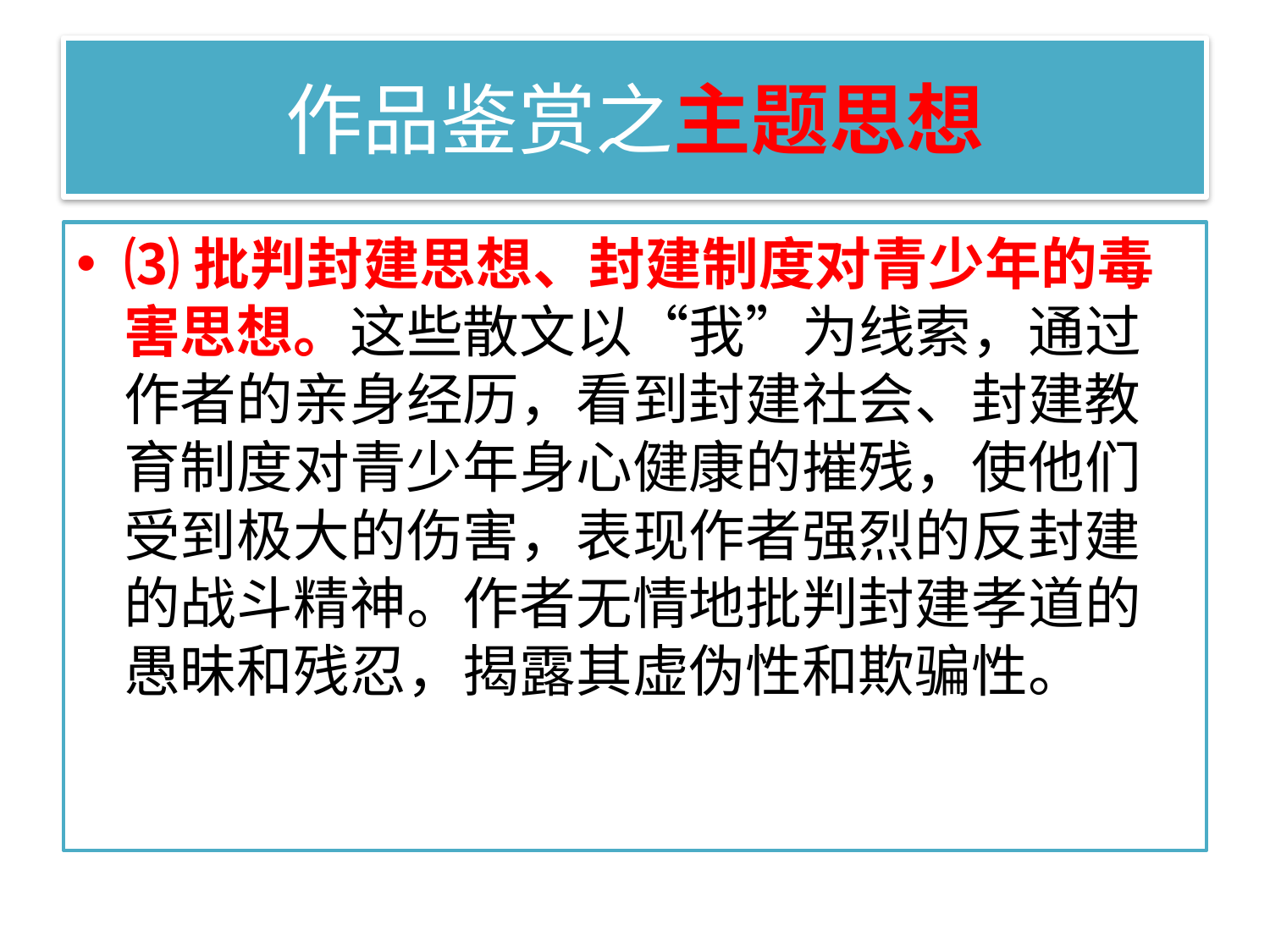

# 作品鉴赏之主题思想
⑶批判封建思想、封建制度对青少年的毒害思想。这些散文以“我”为线索，通过作者的亲身经历，看到封建社会、封建教育制度对青少年身心健康的摧残，使他们受到极大的伤害，表现作者强烈的反封建的战斗精神。作者无情地批判封建孝道的愚昧和残忍，揭露其虚伪性和欺骗性。